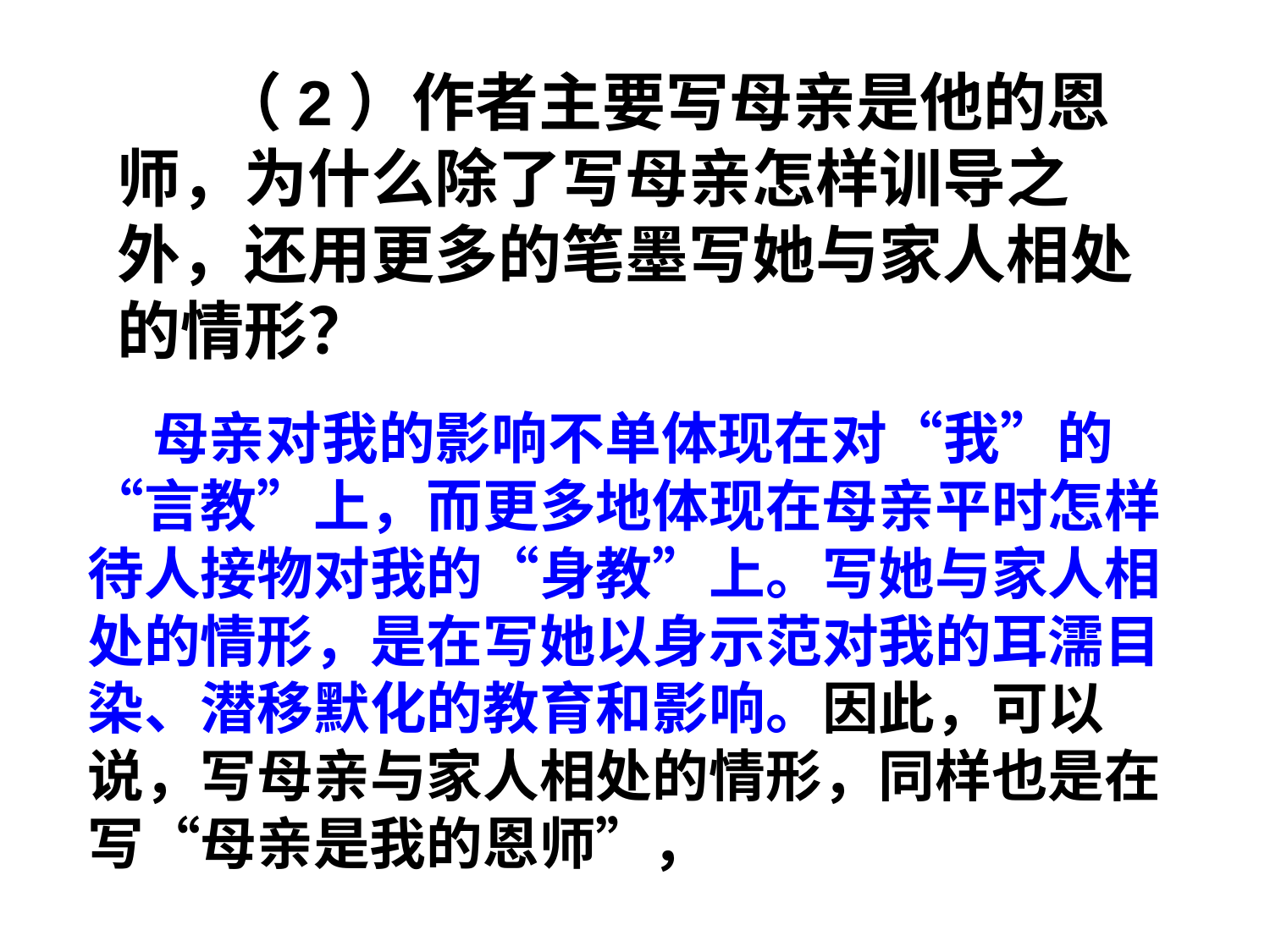

（2）作者主要写母亲是他的恩师，为什么除了写母亲怎样训导之外，还用更多的笔墨写她与家人相处的情形？
    母亲对我的影响不单体现在对“我”的“言教”上，而更多地体现在母亲平时怎样待人接物对我的“身教”上。写她与家人相处的情形，是在写她以身示范对我的耳濡目染、潜移默化的教育和影响。因此，可以说，写母亲与家人相处的情形，同样也是在写“母亲是我的恩师”，